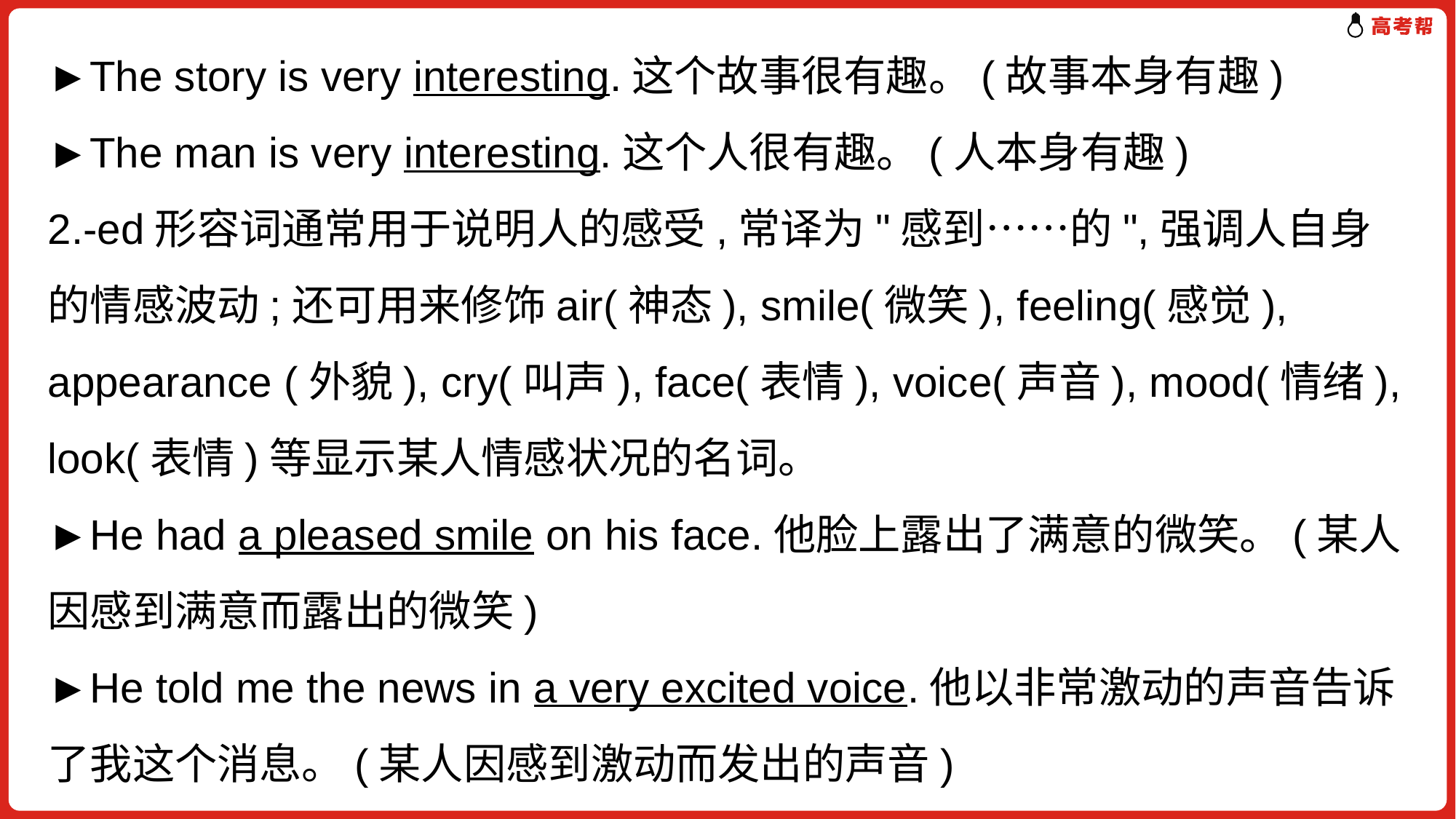

►The story is very interesting.这个故事很有趣。(故事本身有趣)
►The man is very interesting.这个人很有趣。(人本身有趣)
2.-ed形容词通常用于说明人的感受,常译为"感到……的",强调人自身的情感波动;还可用来修饰air(神态), smile(微笑), feeling(感觉), appearance (外貌), cry(叫声), face(表情), voice(声音), mood(情绪), look(表情)等显示某人情感状况的名词。
►He had a pleased smile on his face.他脸上露出了满意的微笑。(某人因感到满意而露出的微笑)
►He told me the news in a very excited voice.他以非常激动的声音告诉了我这个消息。(某人因感到激动而发出的声音)